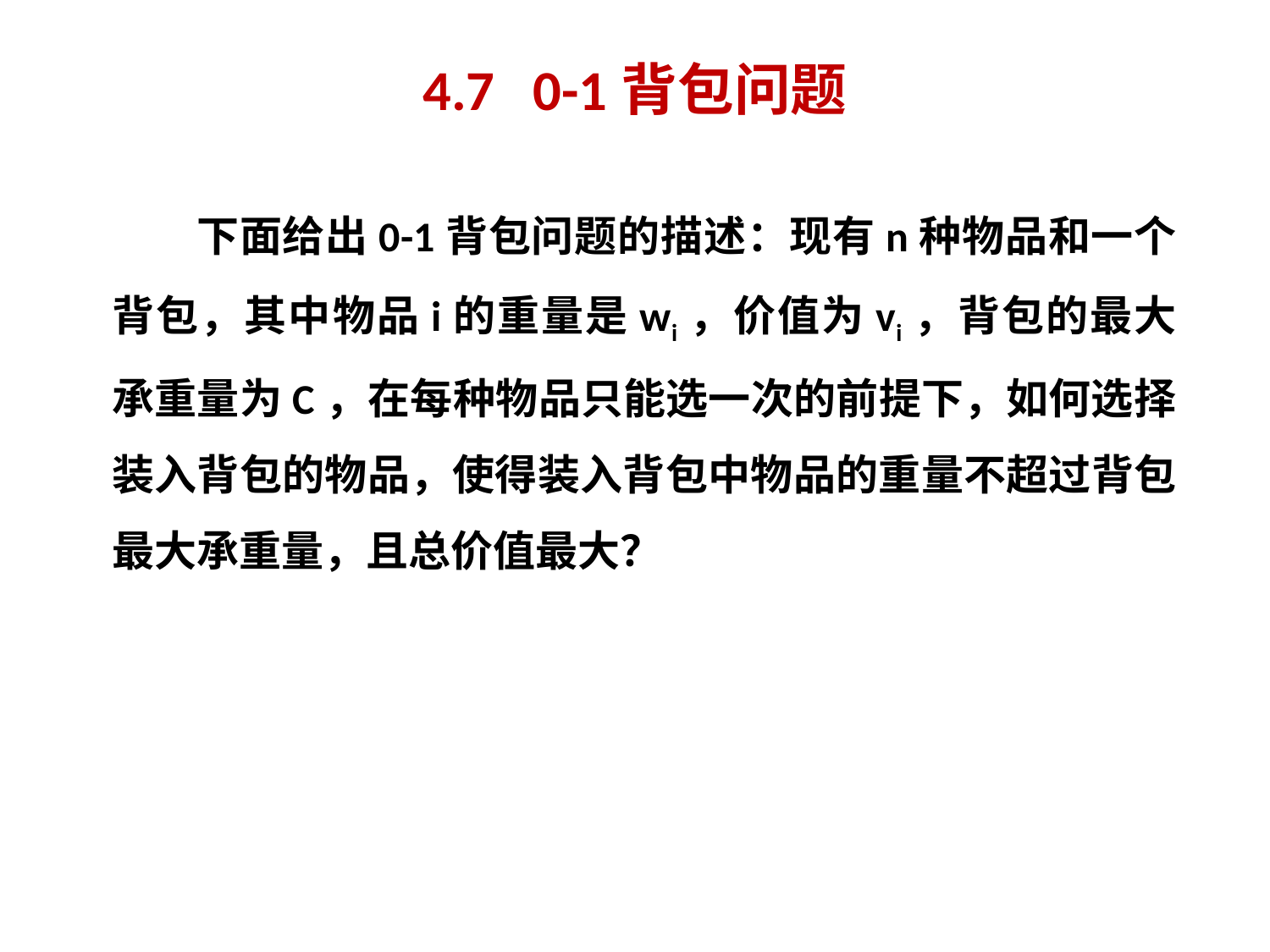

# 4.7   0-1背包问题

下面给出0-1背包问题的描述：现有n种物品和一个背包，其中物品i的重量是wi，价值为vi，背包的最大承重量为C，在每种物品只能选一次的前提下，如何选择装入背包的物品，使得装入背包中物品的重量不超过背包最大承重量，且总价值最大？